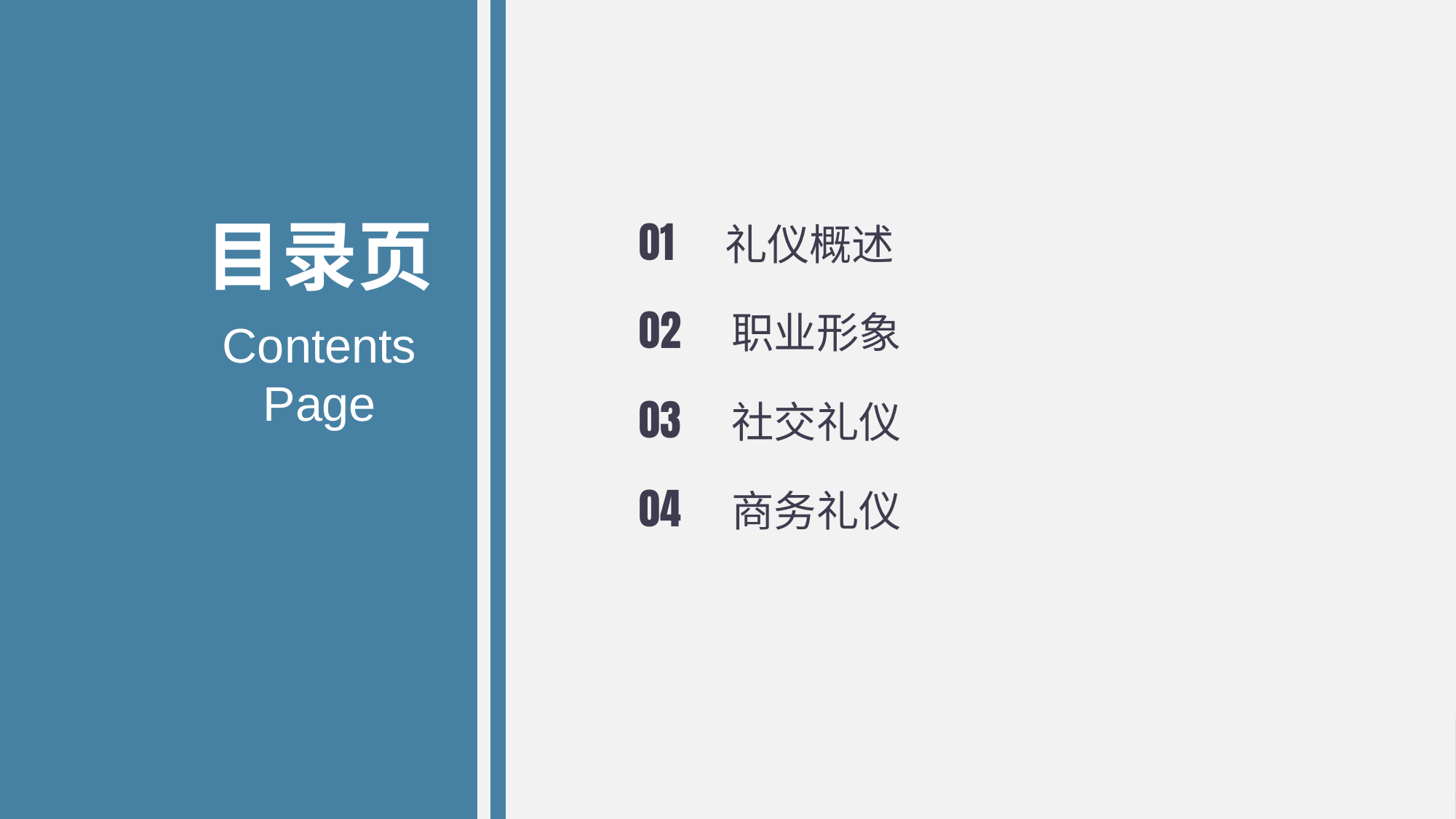

目录页
01    礼仪概述
02    职业形象
Contents Page
03    社交礼仪
04    商务礼仪